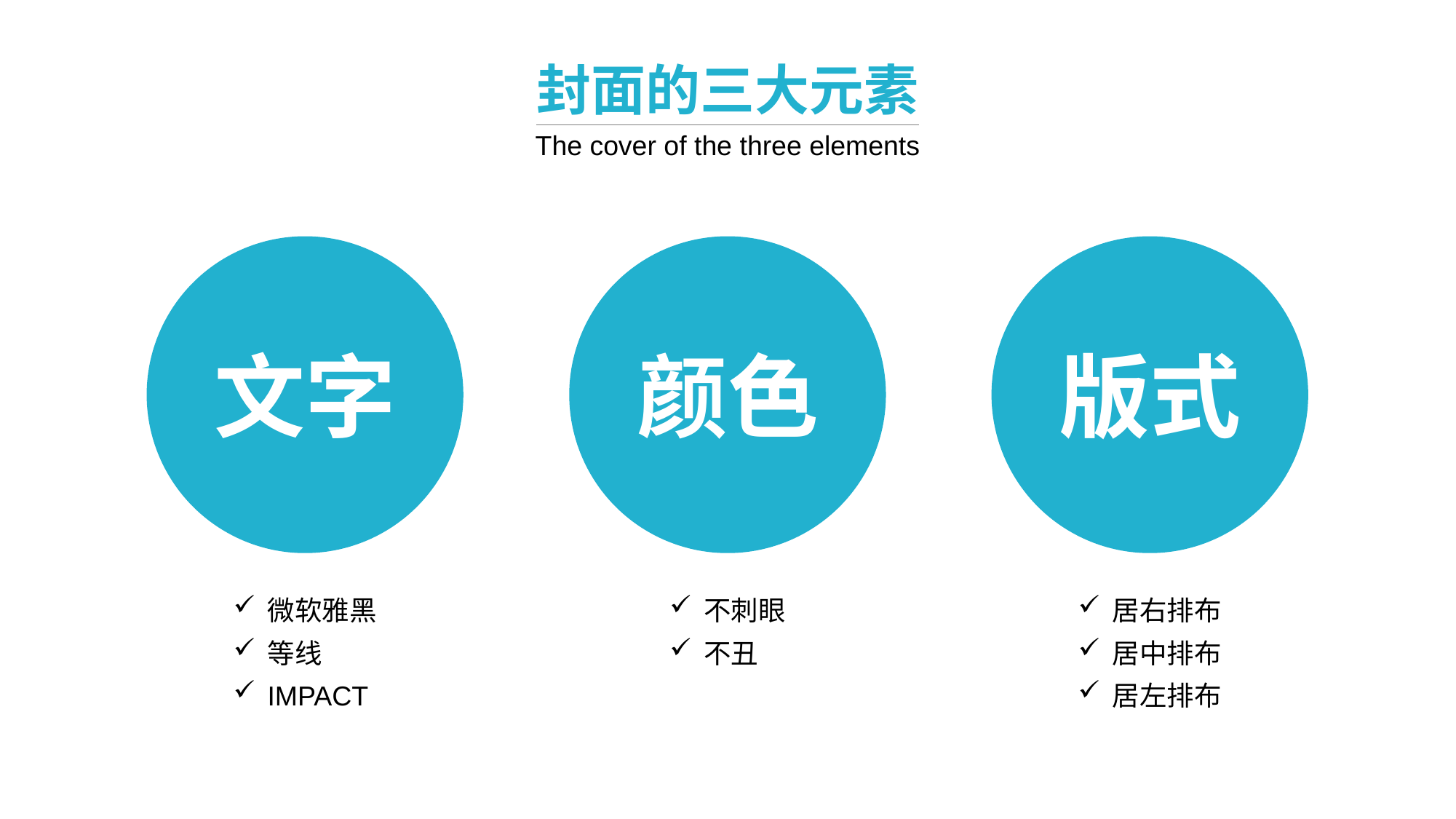

封面的三大元素
The cover of the three elements

文字

颜色

版式
微软雅黑
等线
IMPACT
不刺眼
不丑
居右排布
居中排布
居左排布